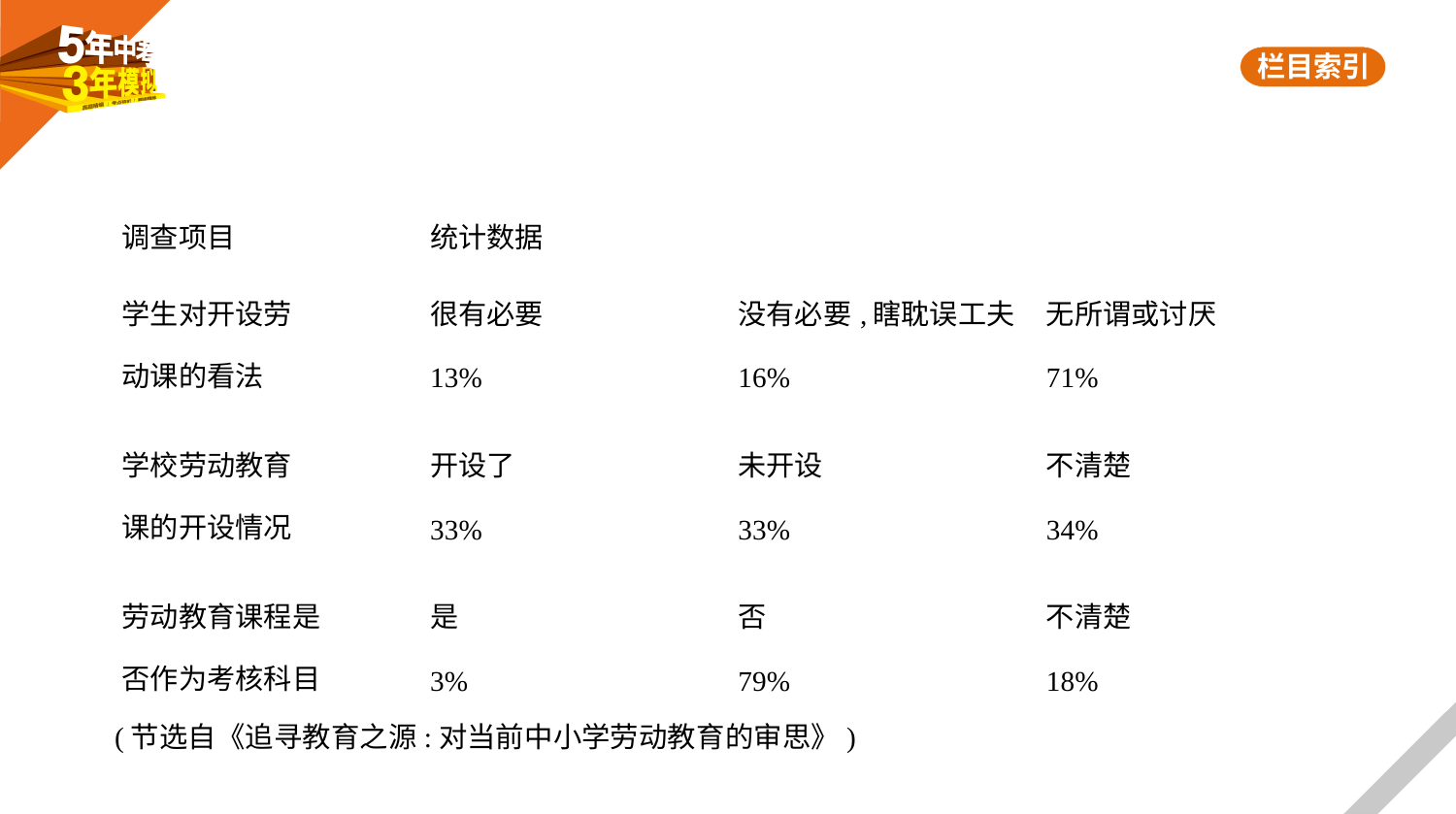

| 调查项目 | 统计数据 |  |  |
| --- | --- | --- | --- |
| 学生对开设劳 动课的看法 | 很有必要 | 没有必要,瞎耽误工夫 | 无所谓或讨厌 |
|  | 13% | 16% | 71% |
| 学校劳动教育 课的开设情况 | 开设了 | 未开设 | 不清楚 |
|  | 33% | 33% | 34% |
| 劳动教育课程是 否作为考核科目 | 是 | 否 | 不清楚 |
|  | 3% | 79% | 18% |
(节选自《追寻教育之源:对当前中小学劳动教育的审思》)